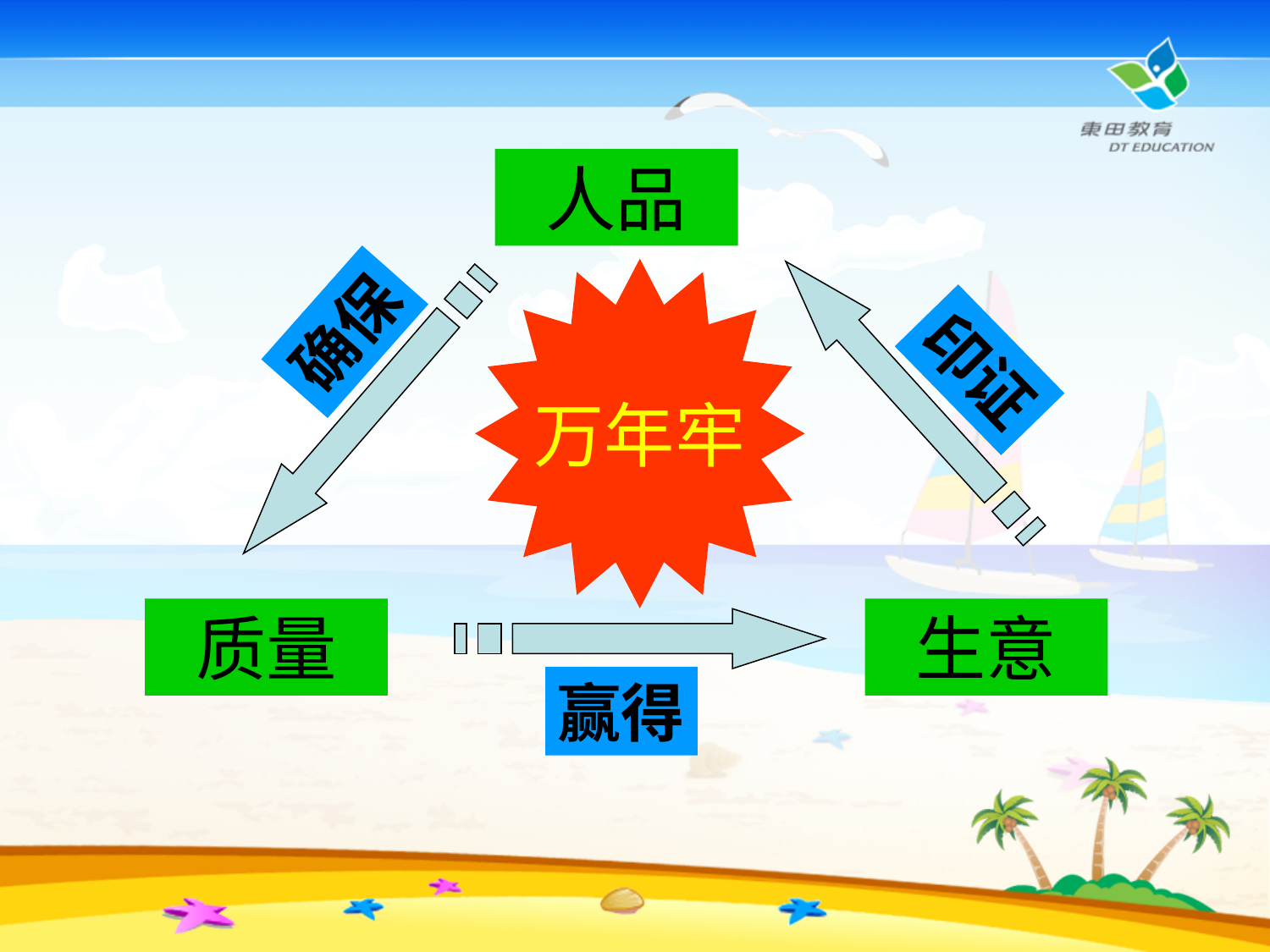

人品
万年牢
确保
印证

质量
生意

赢得